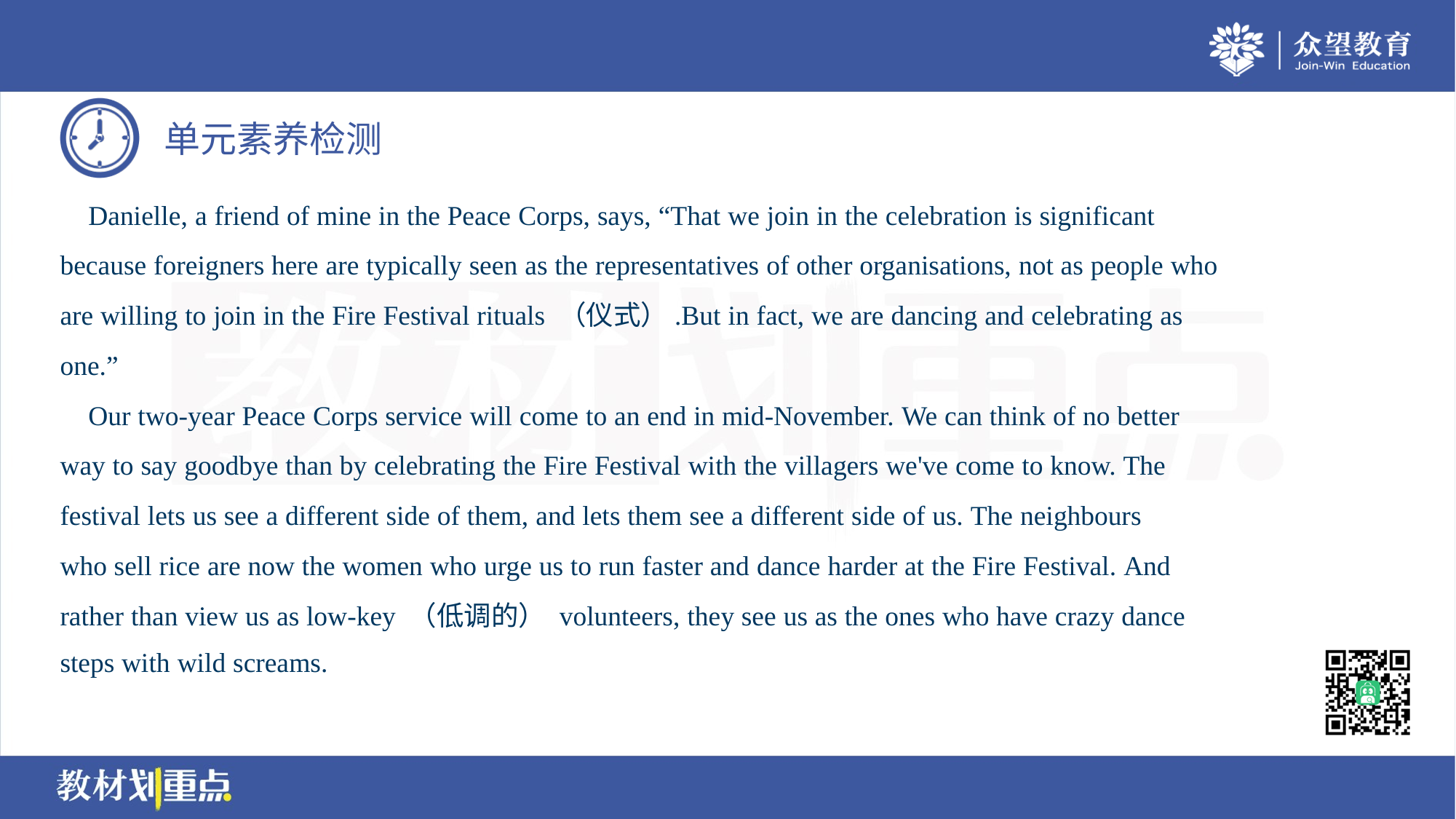

Danielle, a friend of mine in the Peace Corps, says, “That we join in the celebration is significant
because foreigners here are typically seen as the representatives of other organisations, not as people who
are willing to join in the Fire Festival rituals （仪式）.But in fact, we are dancing and celebrating as
one.”
    Our two-year Peace Corps service will come to an end in mid-November. We can think of no better
way to say goodbye than by celebrating the Fire Festival with the villagers we've come to know. The
festival lets us see a different side of them, and lets them see a different side of us. The neighbours
who sell rice are now the women who urge us to run faster and dance harder at the Fire Festival. And
rather than view us as low-key （低调的） volunteers, they see us as the ones who have crazy dance
steps with wild screams.